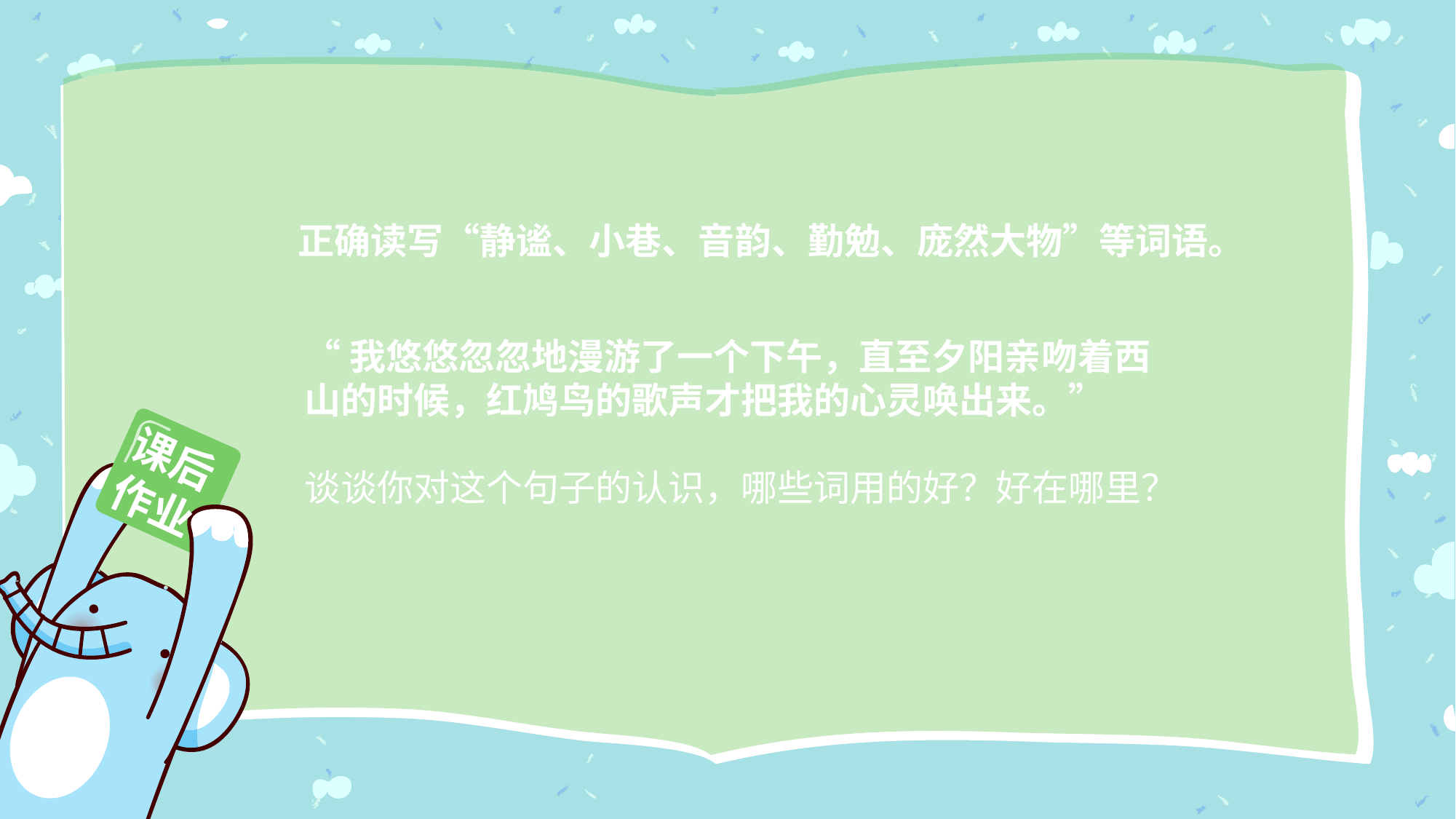

正确读写“静谧、小巷、音韵、勤勉、庞然大物”等词语。
“我悠悠忽忽地漫游了一个下午，直至夕阳亲吻着西山的时候，红鸠鸟的歌声才把我的心灵唤出来。”

谈谈你对这个句子的认识，哪些词用的好？好在哪里？